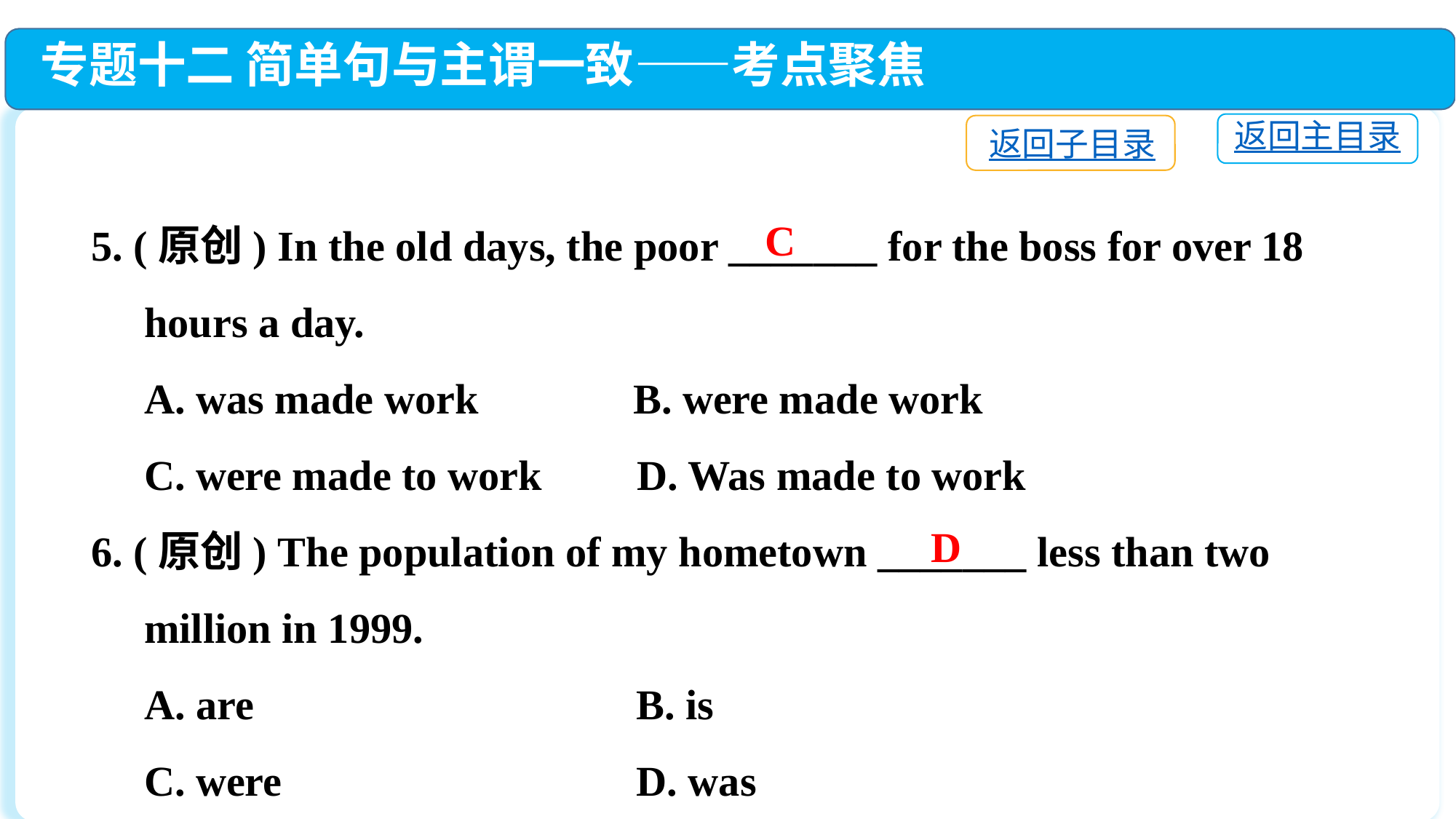

专题十二 简单句与主谓一致——考点聚焦

返回主目录

返回子目录
5. (原创) In the old days, the poor _______ for the boss for over 18
     hours a day.
     A. was made work	          B. were made work
     C. were made to work	D. Was made to work
6. (原创) The population of my hometown _______ less than two
     million in 1999.
     A. are	                               B. is
     C. were	                               D. was
C
D